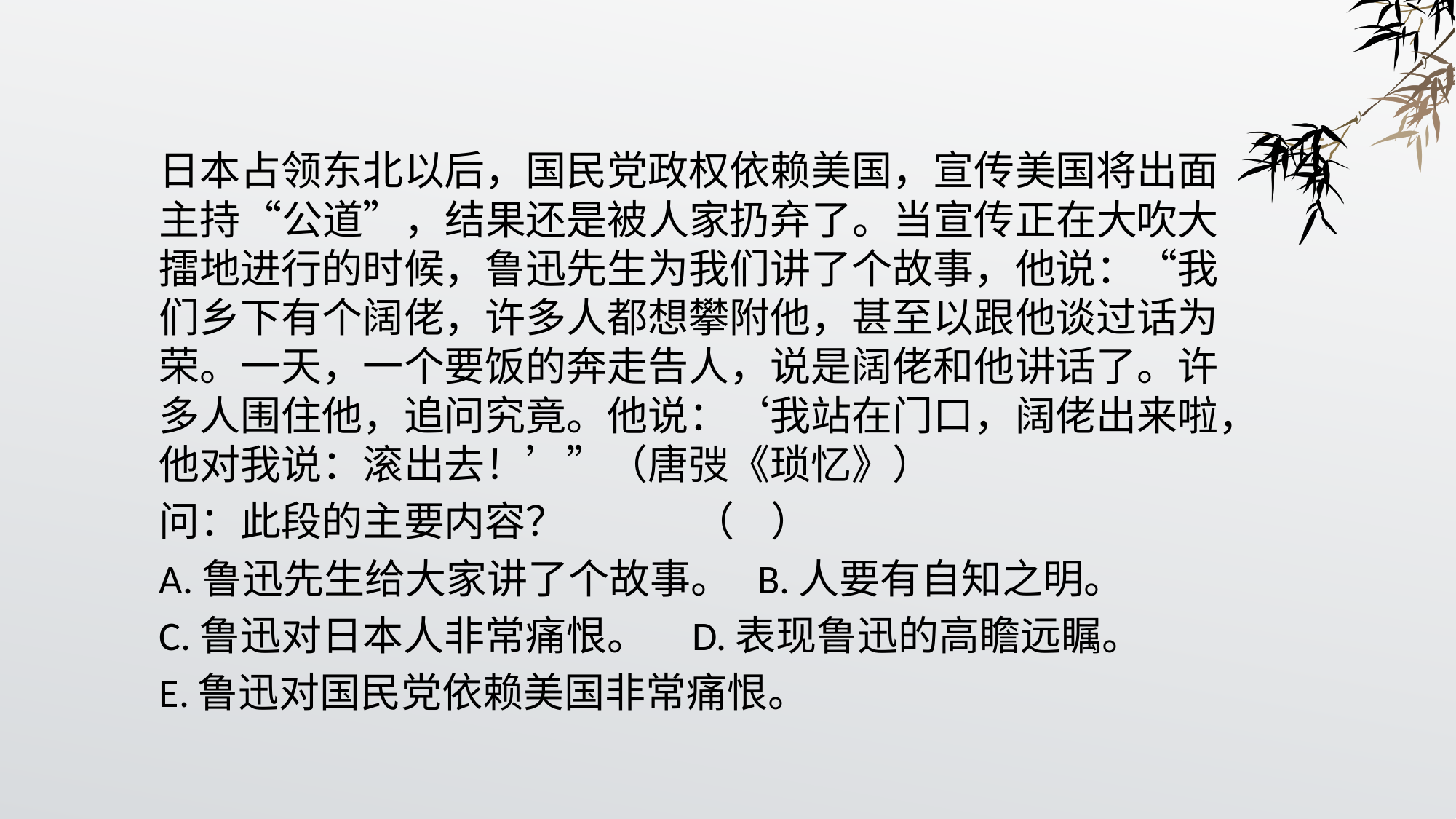

#
日本占领东北以后，国民党政权依赖美国，宣传美国将出面主持“公道”，结果还是被人家扔弃了。当宣传正在大吹大擂地进行的时候，鲁迅先生为我们讲了个故事，他说：“我们乡下有个阔佬，许多人都想攀附他，甚至以跟他谈过话为荣。一天，一个要饭的奔走告人，说是阔佬和他讲话了。许多人围住他，追问究竟。他说：‘我站在门口，阔佬出来啦，他对我说：滚出去！’”（唐弢《琐忆》）
问：此段的主要内容？              （    ）
A.鲁迅先生给大家讲了个故事。  B.人要有自知之明。
C.鲁迅对日本人非常痛恨。    D.表现鲁迅的高瞻远瞩。
E.鲁迅对国民党依赖美国非常痛恨。